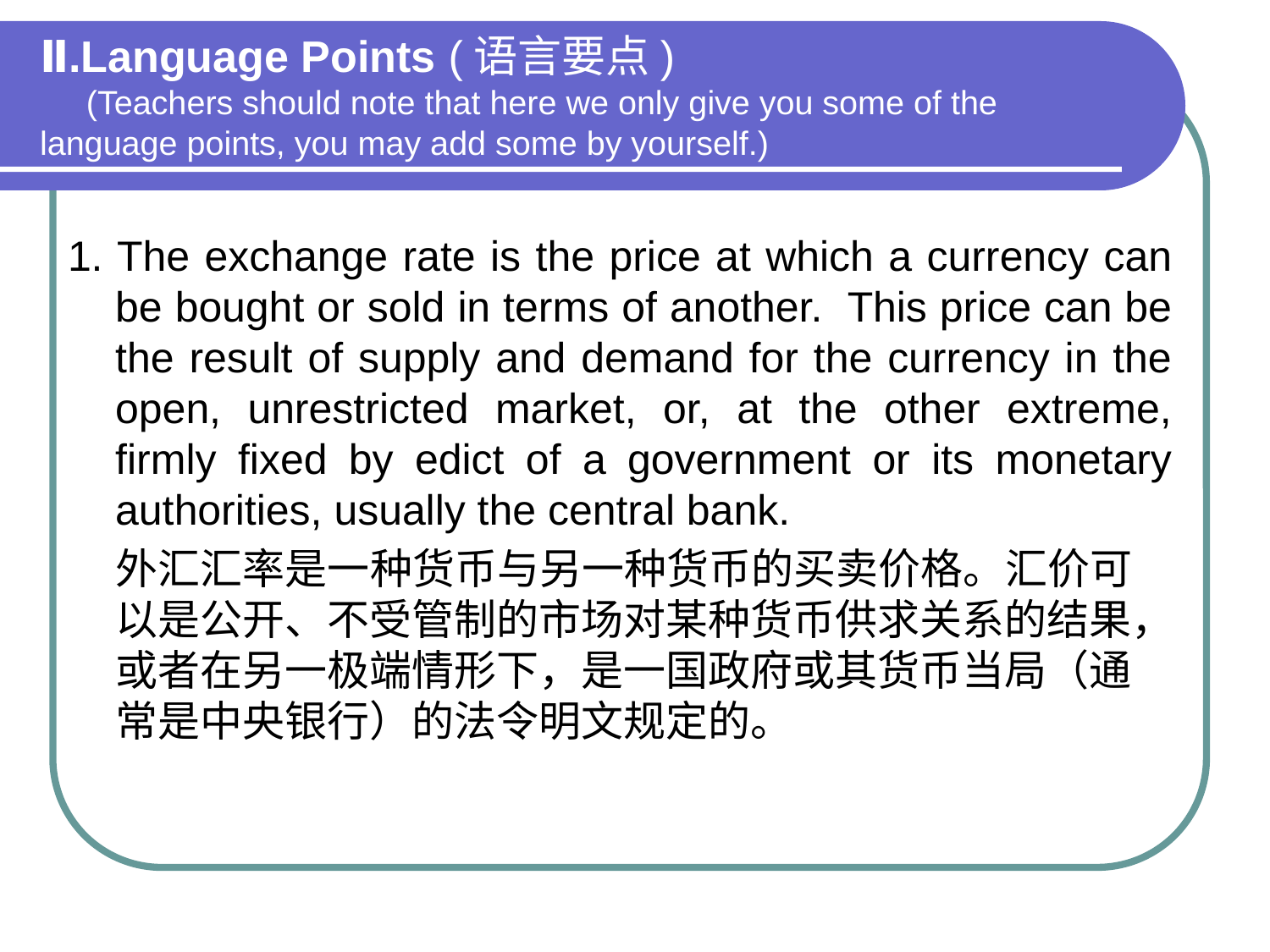

# Ⅱ.Language Points (语言要点) (Teachers should note that here we only give you some of the language points, you may add some by yourself.)
1. The exchange rate is the price at which a currency can be bought or sold in terms of another.  This price can be the result of supply and demand for the currency in the open, unrestricted market, or, at the other extreme, firmly fixed by edict of a government or its monetary authorities, usually the central bank.
    外汇汇率是一种货币与另一种货币的买卖价格。汇价可以是公开、不受管制的市场对某种货币供求关系的结果，或者在另一极端情形下，是一国政府或其货币当局（通常是中央银行）的法令明文规定的。